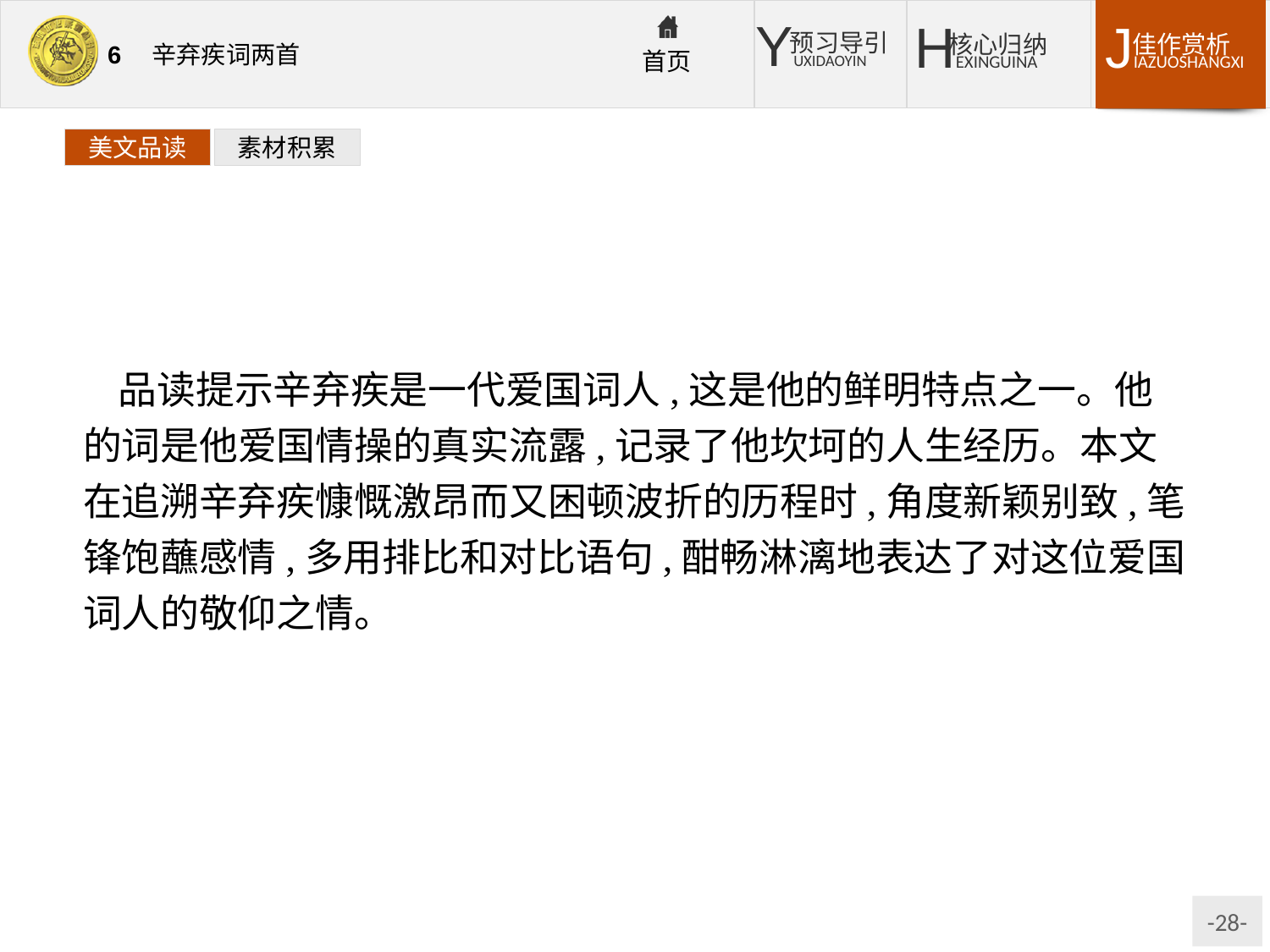

美文品读
素材积累
品读提示辛弃疾是一代爱国词人,这是他的鲜明特点之一。他的词是他爱国情操的真实流露,记录了他坎坷的人生经历。本文在追溯辛弃疾慷慨激昂而又困顿波折的历程时,角度新颖别致,笔锋饱蘸感情,多用排比和对比语句,酣畅淋漓地表达了对这位爱国词人的敬仰之情。